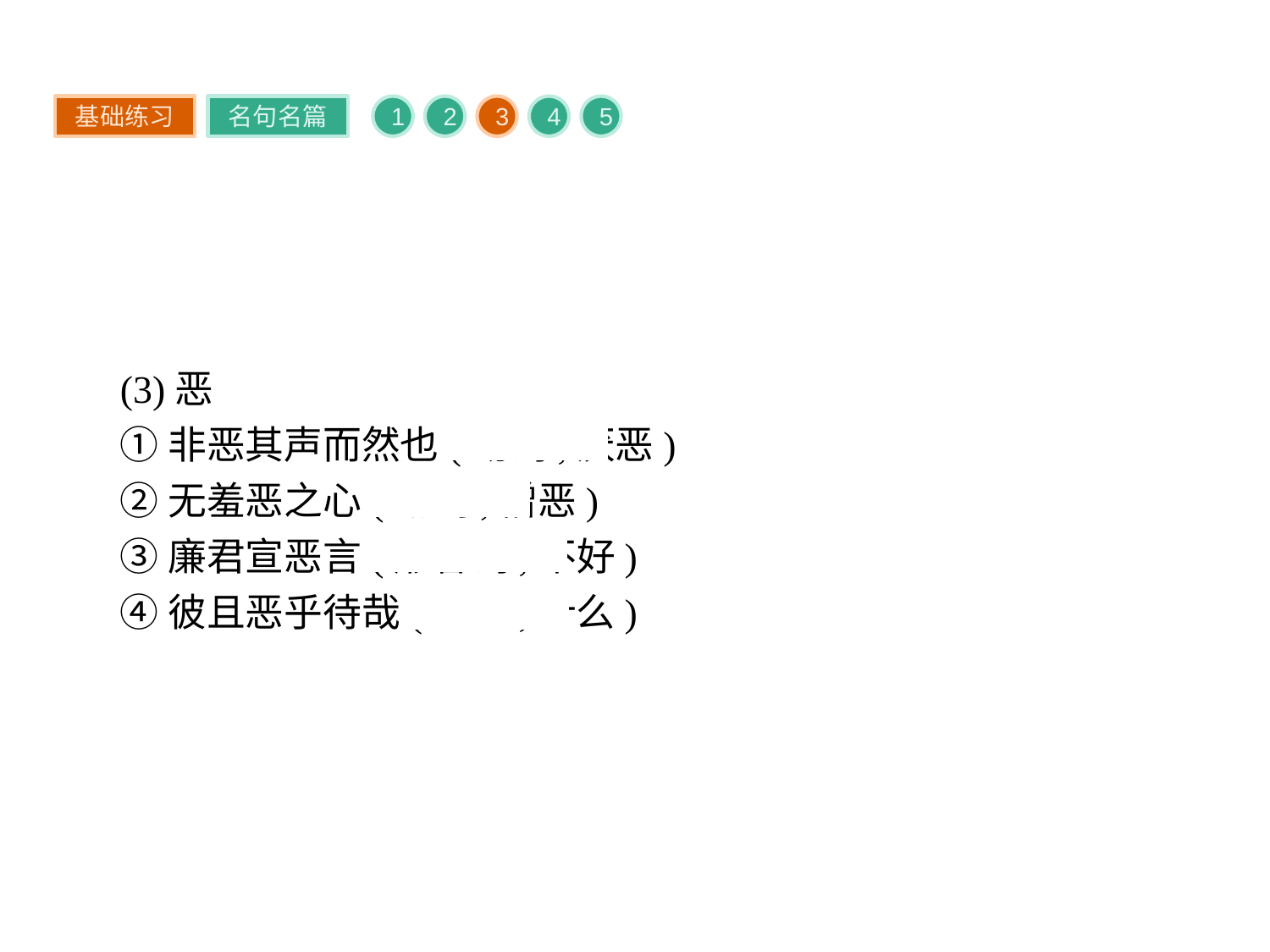

基础练习
名句名篇
1
2
3
4
5
(3)恶
①非恶其声而然也(动词,厌恶)
②无羞恶之心(动词,憎恶)
③廉君宣恶言(形容词,不好)
④彼且恶乎待哉(代词,什么)